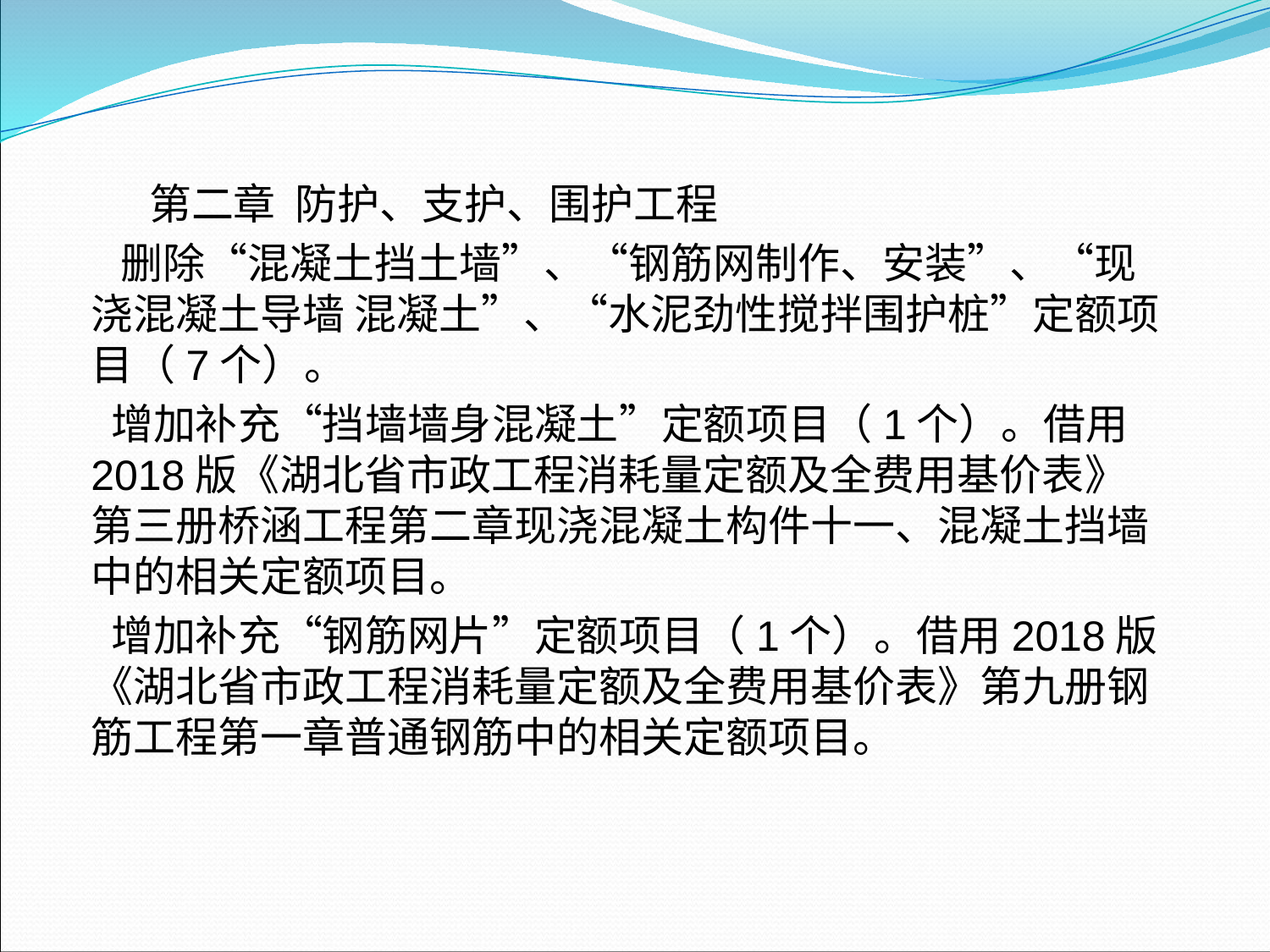

第二章  防护、支护、围护工程
      删除“混凝土挡土墙”、“钢筋网制作、安装”、“现浇混凝土导墙 混凝土”、“水泥劲性搅拌围护桩”定额项目（7个）。
     增加补充“挡墙墙身混凝土”定额项目（1个）。借用2018版《湖北省市政工程消耗量定额及全费用基价表》第三册桥涵工程第二章现浇混凝土构件十一、混凝土挡墙中的相关定额项目。
     增加补充“钢筋网片”定额项目（1个）。借用2018版《湖北省市政工程消耗量定额及全费用基价表》第九册钢筋工程第一章普通钢筋中的相关定额项目。